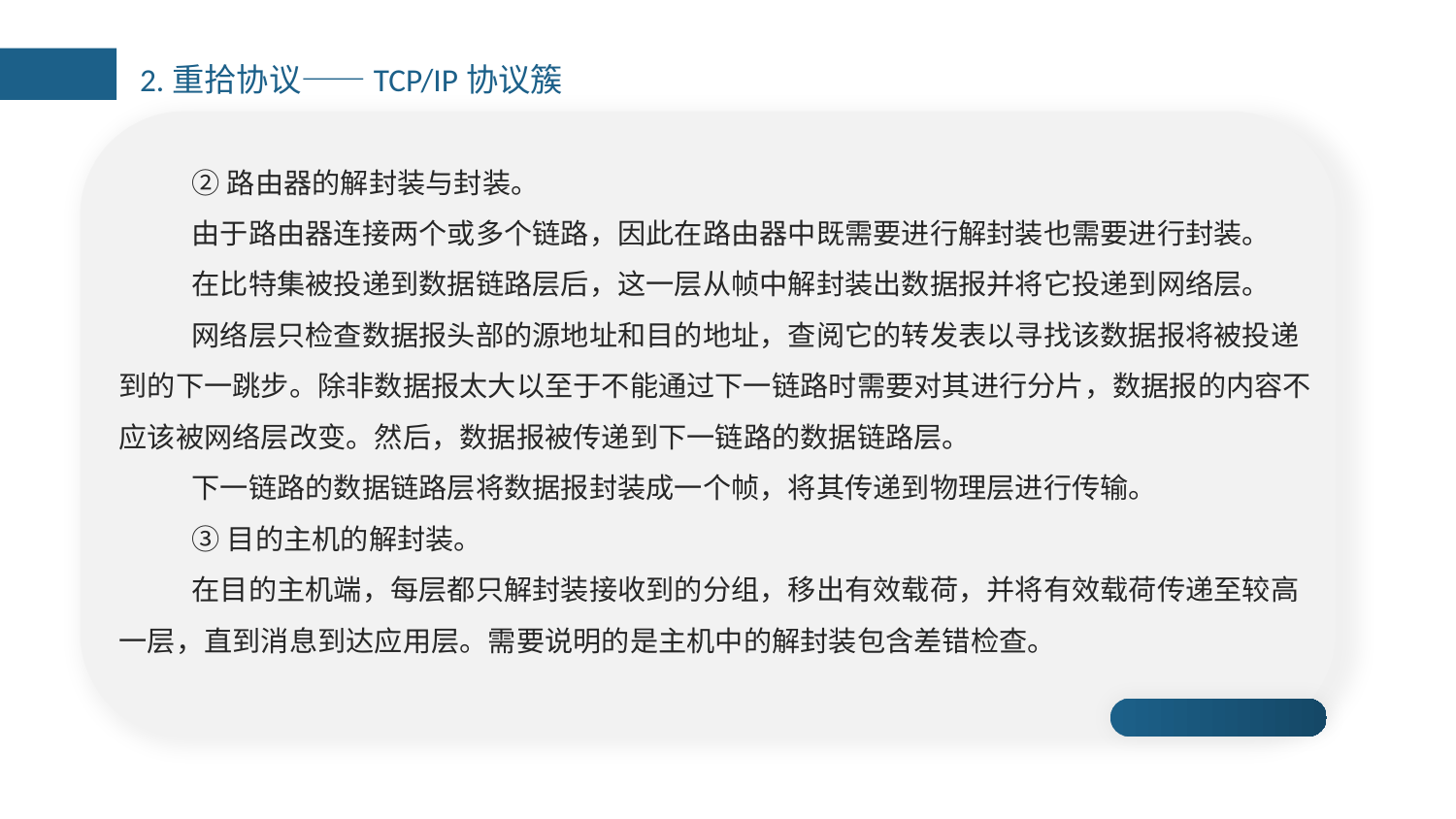

2.重拾协议——TCP/IP协议簇

②路由器的解封装与封装。
由于路由器连接两个或多个链路，因此在路由器中既需要进行解封装也需要进行封装。
在比特集被投递到数据链路层后，这一层从帧中解封装出数据报并将它投递到网络层。
网络层只检查数据报头部的源地址和目的地址，查阅它的转发表以寻找该数据报将被投递到的下一跳步。除非数据报太大以至于不能通过下一链路时需要对其进行分片，数据报的内容不应该被网络层改变。然后，数据报被传递到下一链路的数据链路层。
下一链路的数据链路层将数据报封装成一个帧，将其传递到物理层进行传输。
③目的主机的解封装。
在目的主机端，每层都只解封装接收到的分组，移出有效载荷，并将有效载荷传递至较高一层，直到消息到达应用层。需要说明的是主机中的解封装包含差错检查。